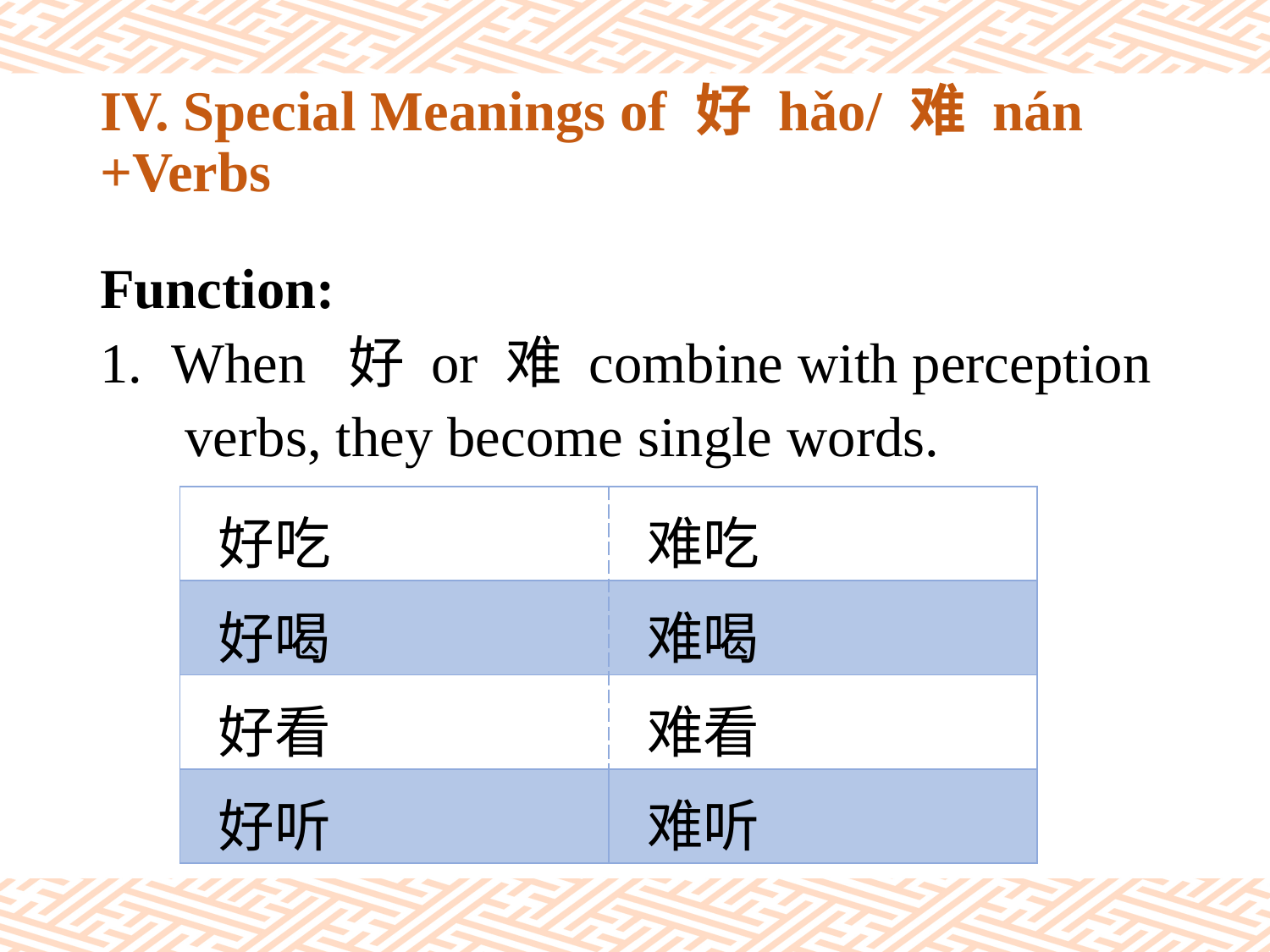

# IV. Special Meanings of 好 hǎo/ 难 nán +Verbs
Function:
When  好 or 难 combine with perception
      verbs, they become single words.
| 好吃 | 难吃 |
| --- | --- |
| 好喝 | 难喝 |
| 好看 | 难看 |
| 好听 | 难听 |